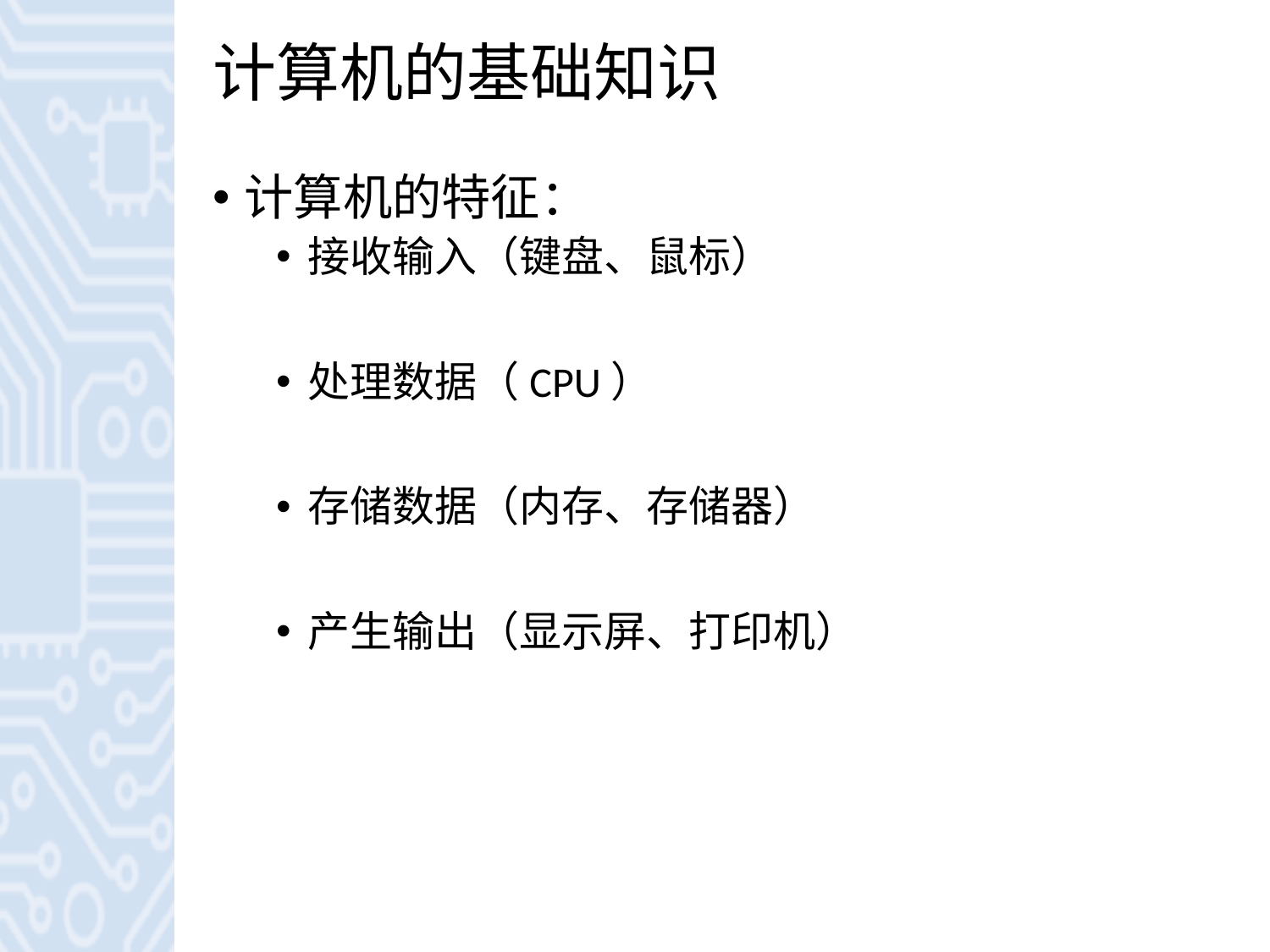

# 计算机的基础知识
计算机的特征：
接收输入（键盘、鼠标）

处理数据（CPU）

存储数据（内存、存储器）

产生输出（显示屏、打印机）